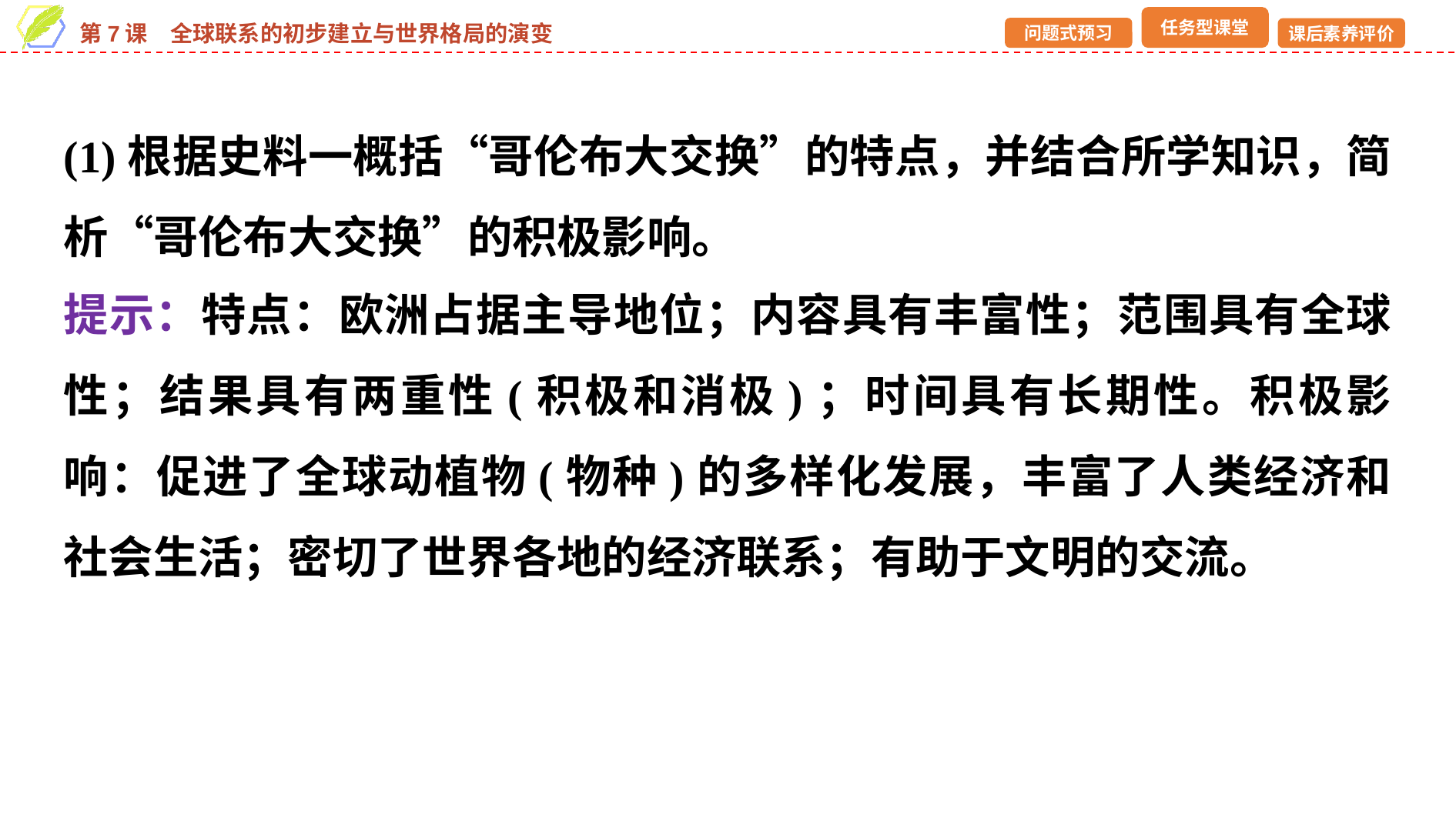

(1)根据史料一概括“哥伦布大交换”的特点，并结合所学知识，简析“哥伦布大交换”的积极影响。
提示：特点：欧洲占据主导地位；内容具有丰富性；范围具有全球性；结果具有两重性(积极和消极)；时间具有长期性。积极影响：促进了全球动植物(物种)的多样化发展，丰富了人类经济和社会生活；密切了世界各地的经济联系；有助于文明的交流。